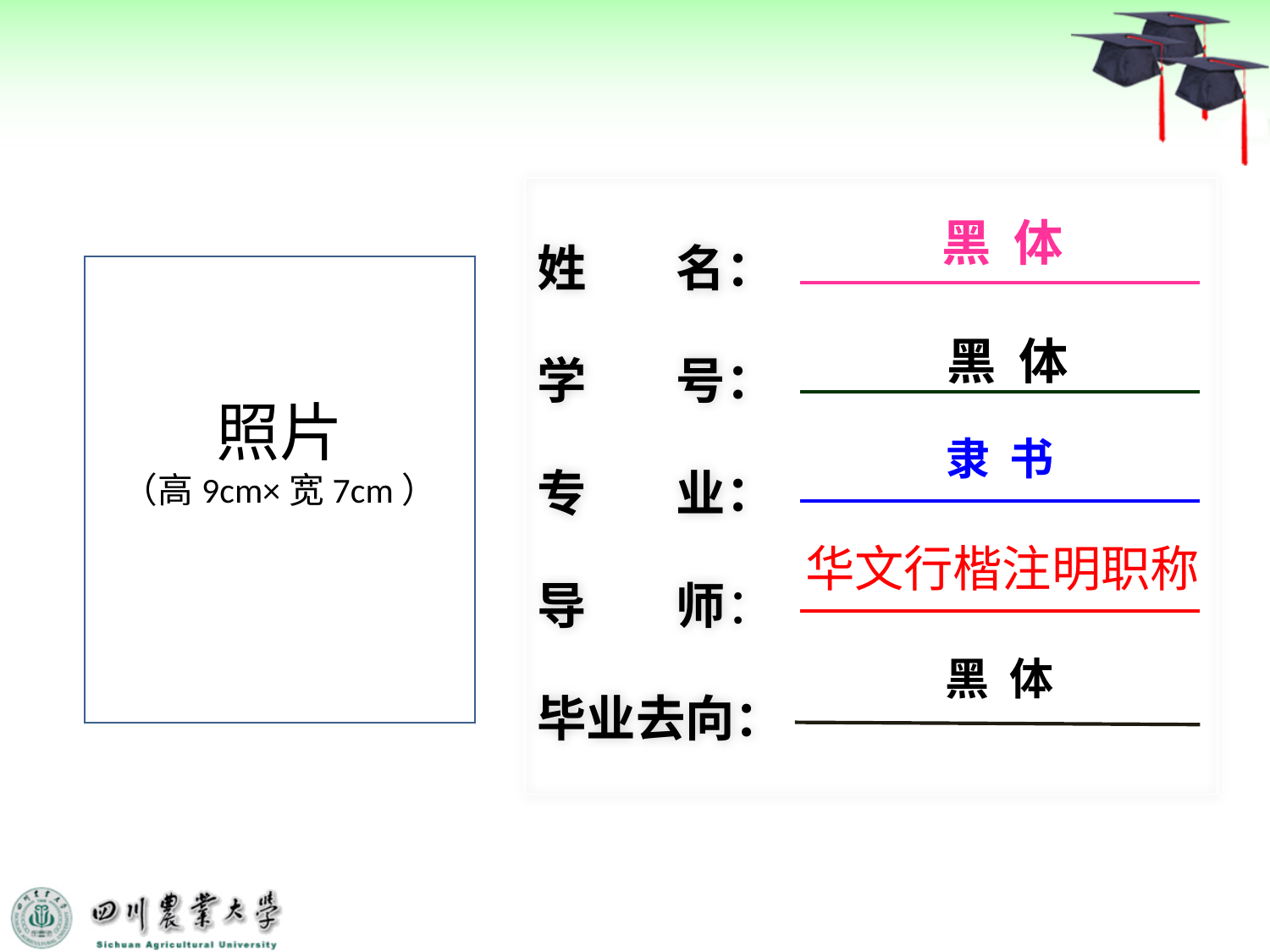

姓        名：
学        号：
专        业：
导        师：
毕业去向：
黑  体

照片
（高9cm×宽7cm）

 黑  体
隶  书
华文行楷注明职称
黑  体